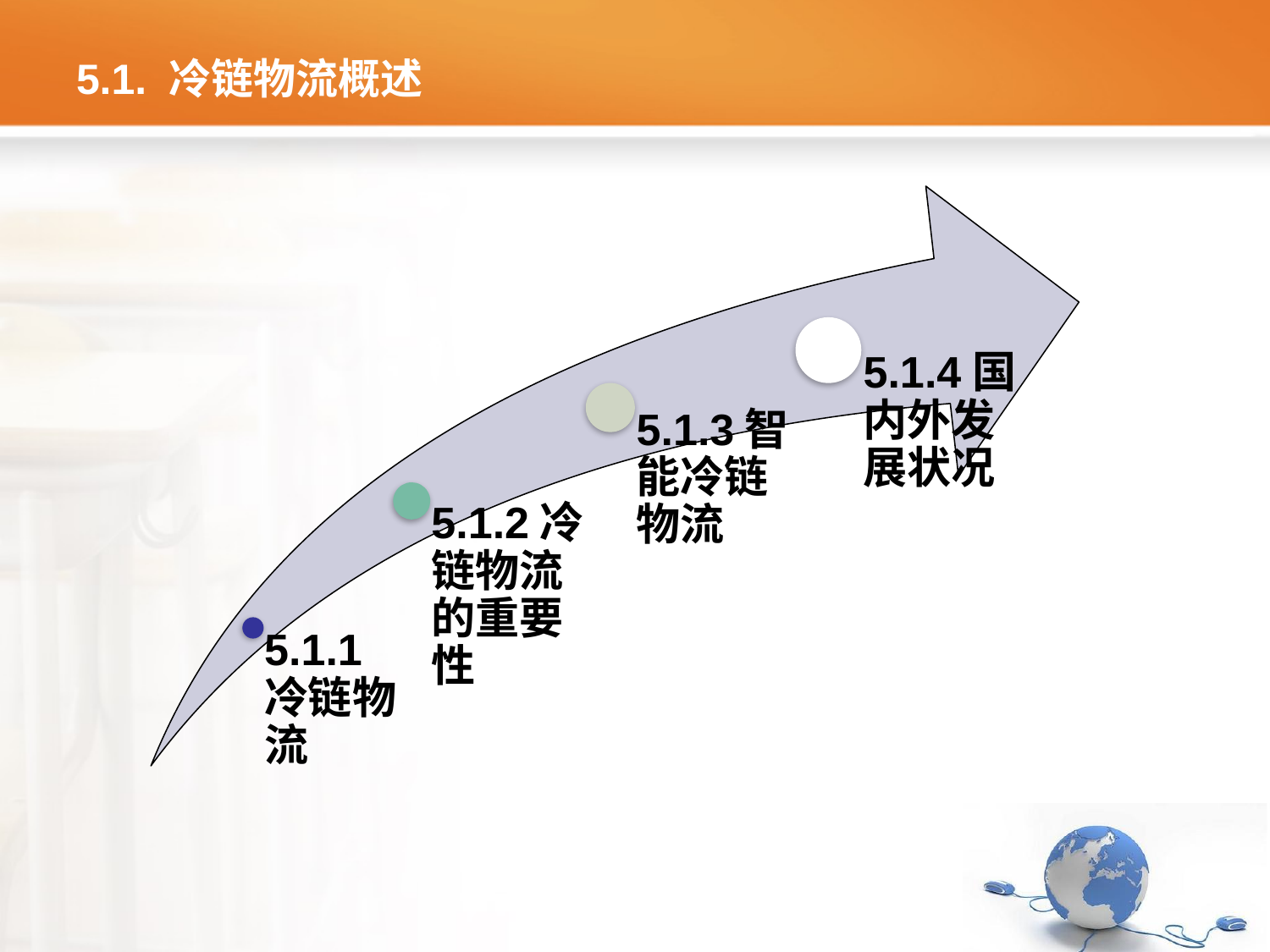

# 5.1. 冷链物流概述
5.1.1冷链物流
5.1.2冷链物流的重要性
5.1.3智能冷链物流
5.1.4国内外发展状况